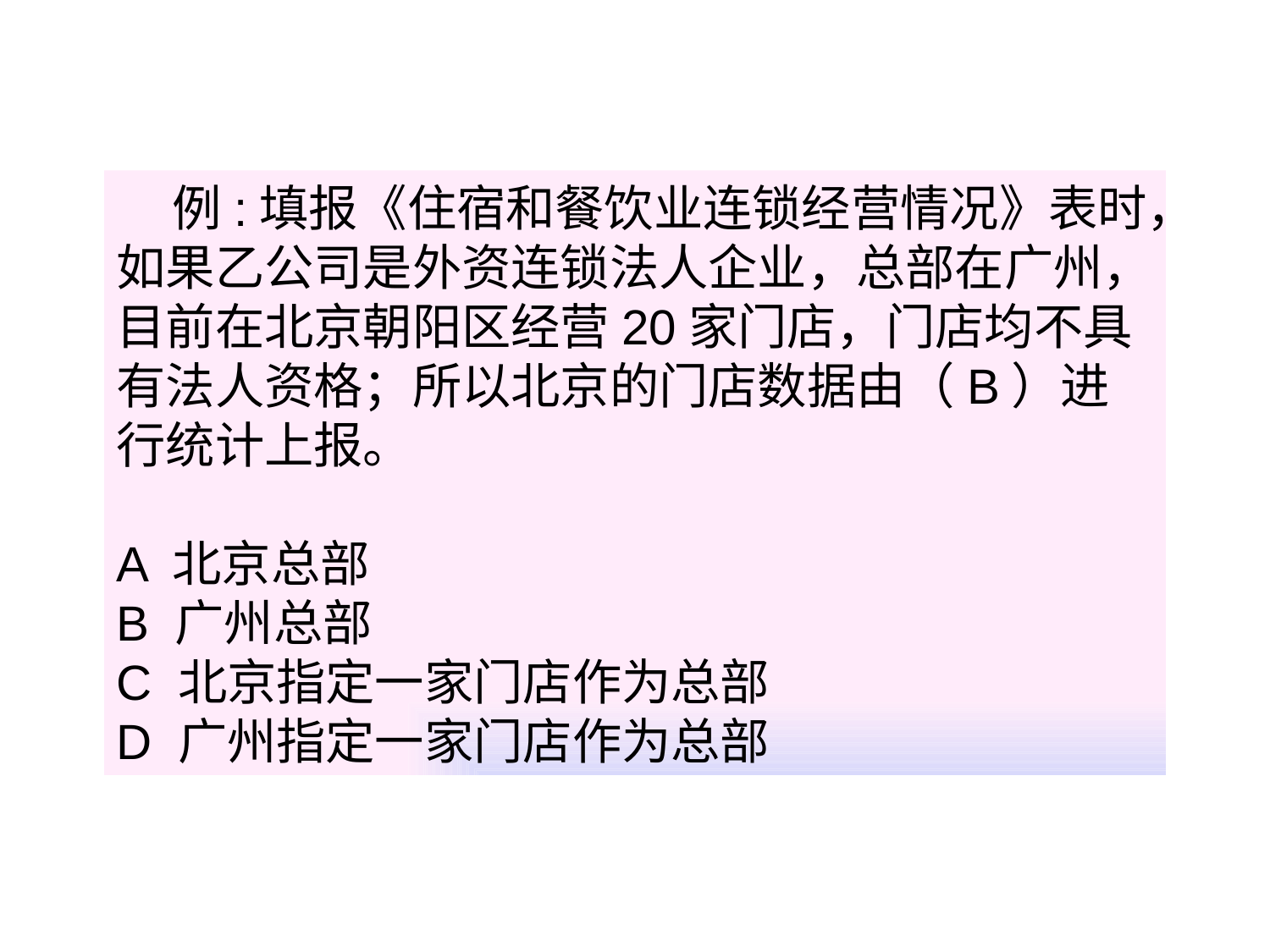

例:填报《住宿和餐饮业连锁经营情况》表时，如果乙公司是外资连锁法人企业，总部在广州，目前在北京朝阳区经营20家门店，门店均不具有法人资格；所以北京的门店数据由（B）进行统计上报。

A 北京总部
B 广州总部
C 北京指定一家门店作为总部
D 广州指定一家门店作为总部